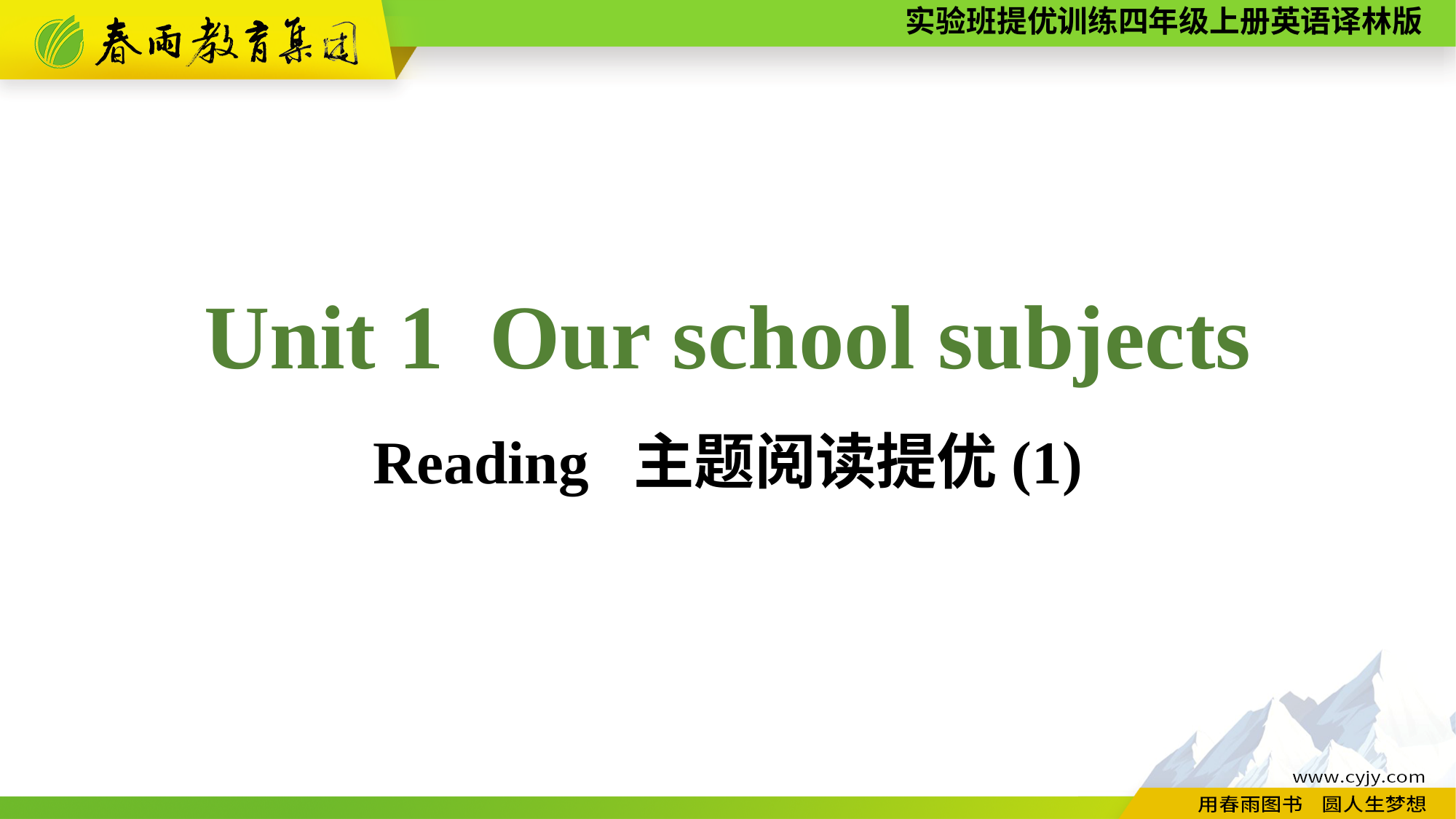

Unit 1  Our school subjects
Reading  主题阅读提优(1)